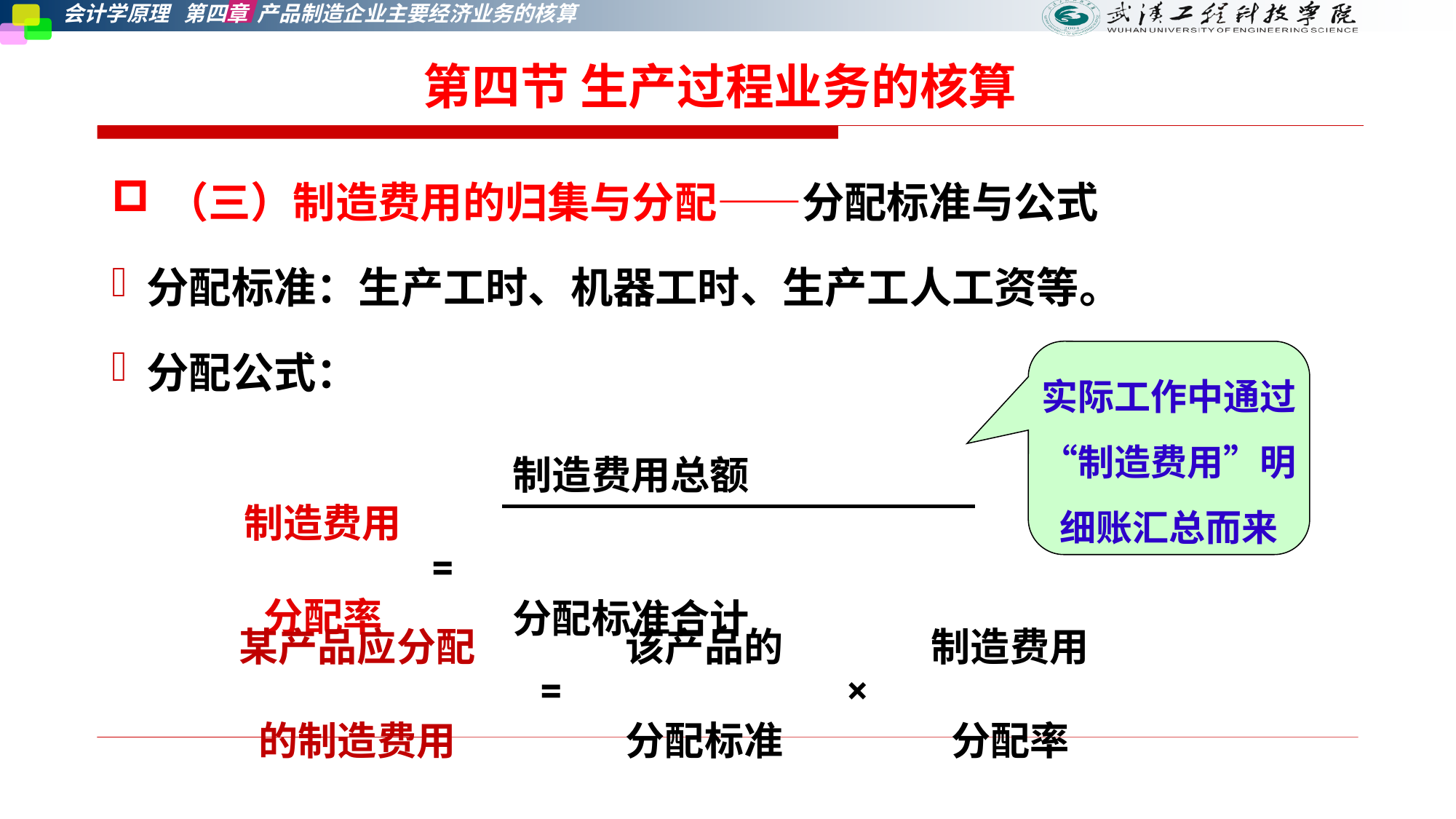

第四节 生产过程业务的核算
（三）制造费用的归集与分配——分配标准与公式
 分配标准：生产工时、机器工时、生产工人工资等。
 分配公式：
实际工作中通过“制造费用”明细账汇总而来
| 制造费用 分配率 | = | 制造费用总额 |
| --- | --- | --- |
|  |  | 分配标准合计 |
| 某产品应分配 的制造费用 | = | 该产品的 分配标准 | × | 制造费用 分配率 |
| --- | --- | --- | --- | --- |